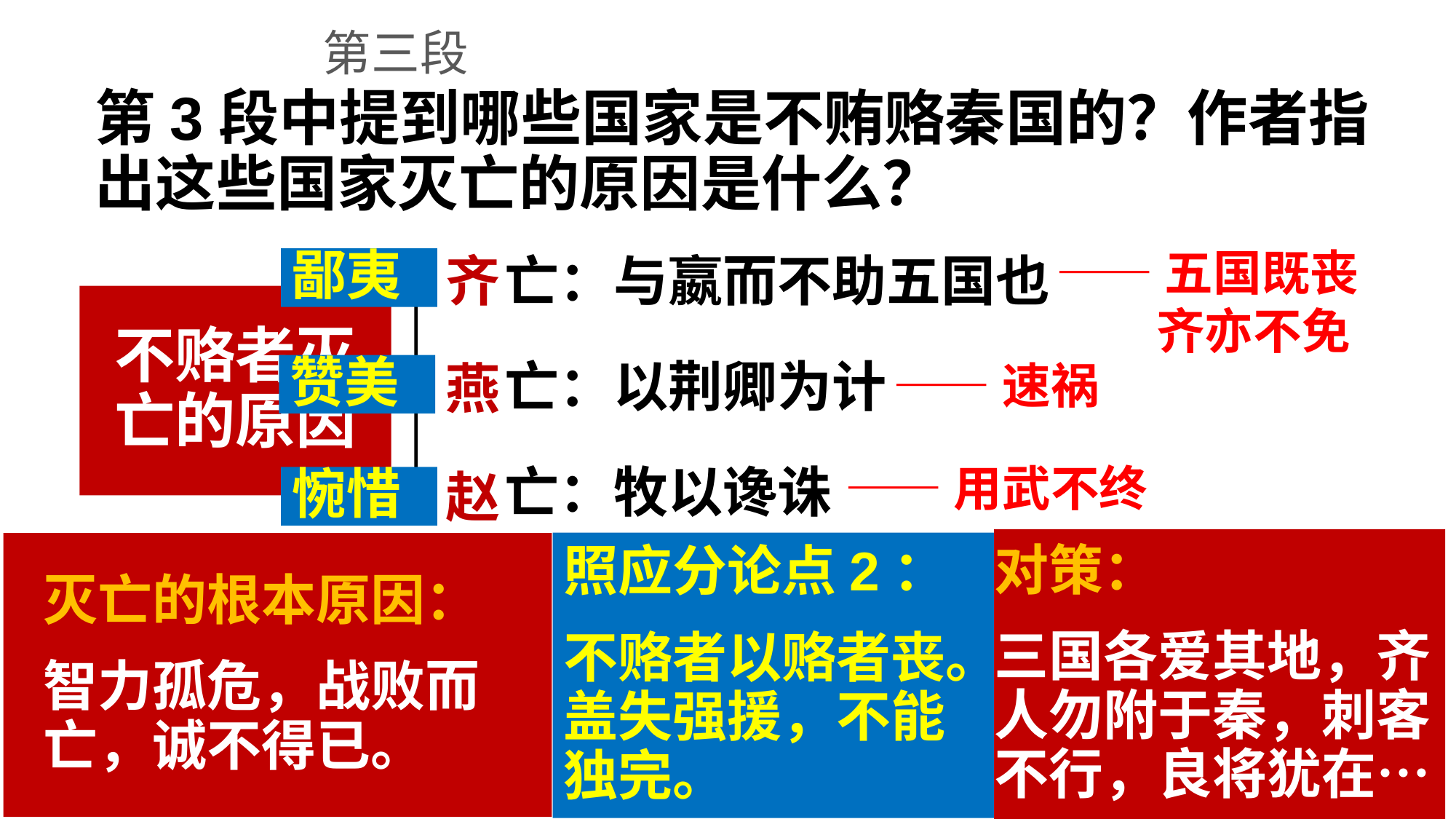

第三段
第3段中提到哪些国家是不贿赂秦国的？作者指出这些国家灭亡的原因是什么？
——五国既丧
        齐亦不免
齐
亡：与嬴而不助五国也
鄙夷

不赂者灭亡的原因
亡：以荆卿为计
燕
——速祸
赞美
亡：牧以谗诛
——用武不终
赵
惋惜
对策：
三国各爱其地，齐人勿附于秦，刺客不行，良将犹在…
照应分论点2：
不赂者以赂者丧。盖失强援，不能独完。
灭亡的根本原因：
智力孤危，战败而亡，诚不得已。